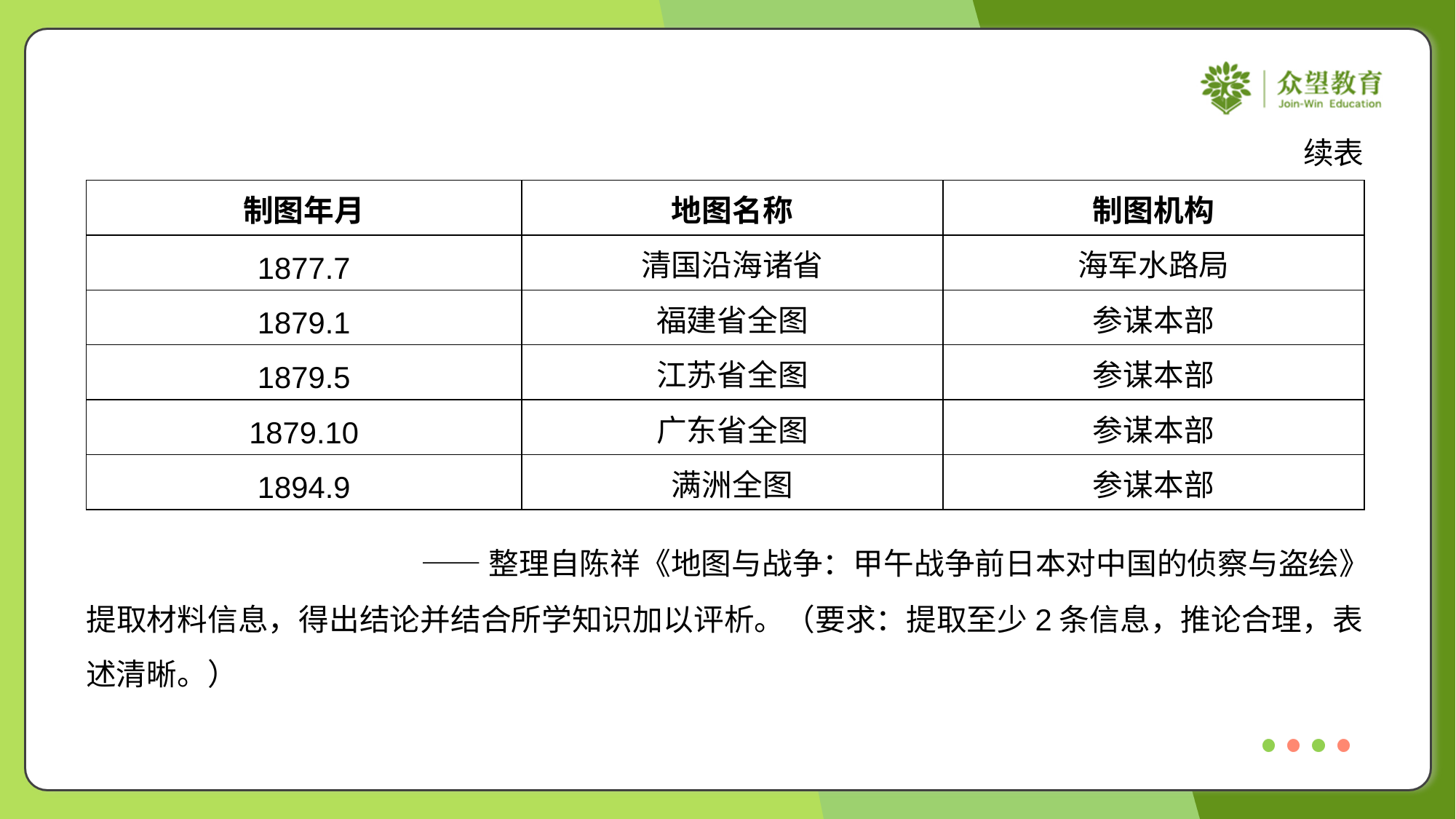

续表
| 制图年月 | 地图名称 | 制图机构 |
| --- | --- | --- |
| 1877.7 | 清国沿海诸省 | 海军水路局 |
| 1879.1 | 福建省全图 | 参谋本部 |
| 1879.5 | 江苏省全图 | 参谋本部 |
| 1879.10 | 广东省全图 | 参谋本部 |
| 1894.9 | 满洲全图 | 参谋本部 |
——整理自陈祥《地图与战争：甲午战争前日本对中国的侦察与盗绘》
提取材料信息，得出结论并结合所学知识加以评析。（要求：提取至少2条信息，推论合理，表
述清晰。）